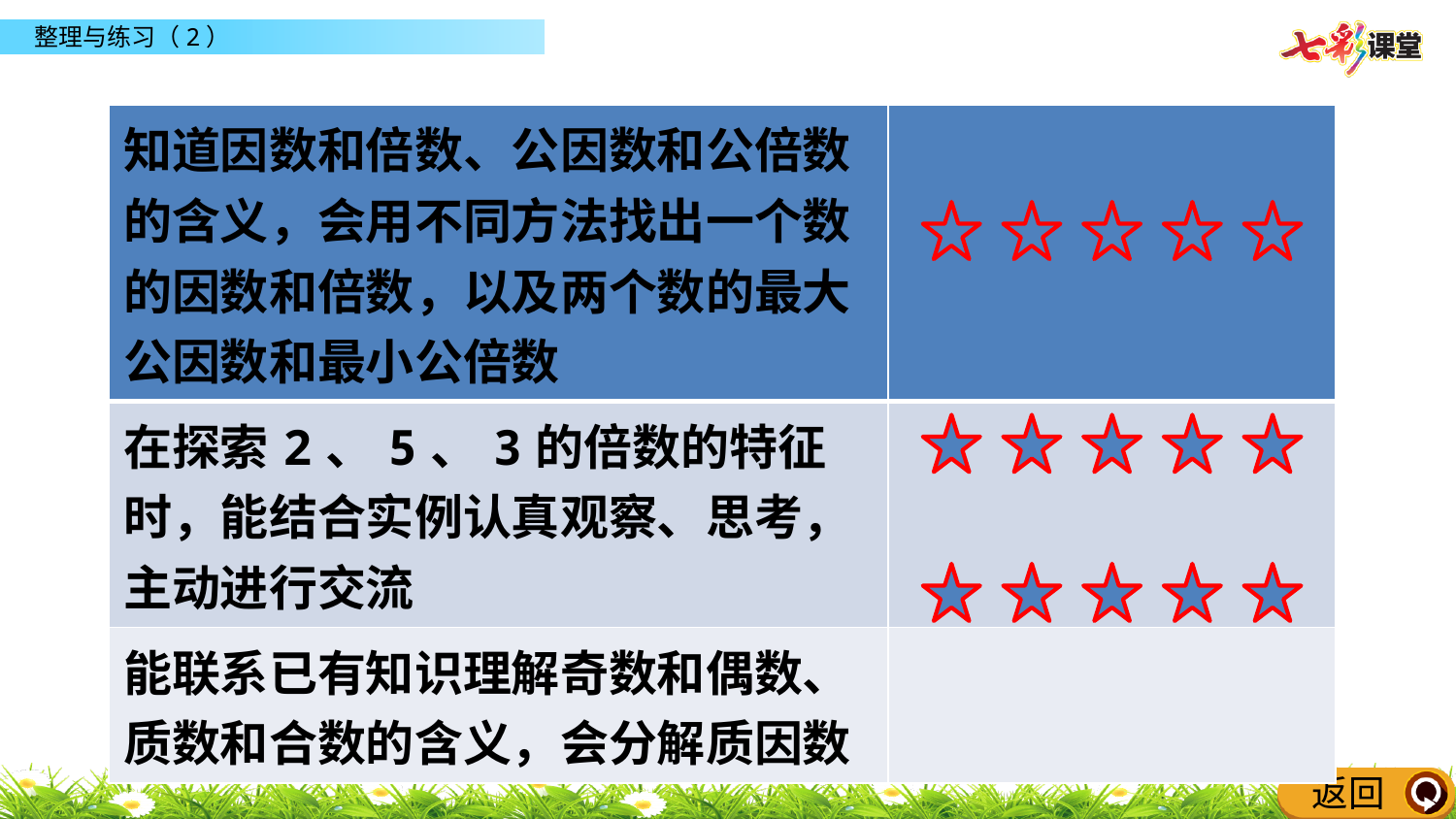

| 知道因数和倍数、公因数和公倍数的含义，会用不同方法找出一个数的因数和倍数，以及两个数的最大公因数和最小公倍数 |  |
| --- | --- |
| 在探索2、5、3的倍数的特征时，能结合实例认真观察、思考，主动进行交流 |  |
| 能联系已有知识理解奇数和偶数、质数和合数的含义，会分解质因数 |  |